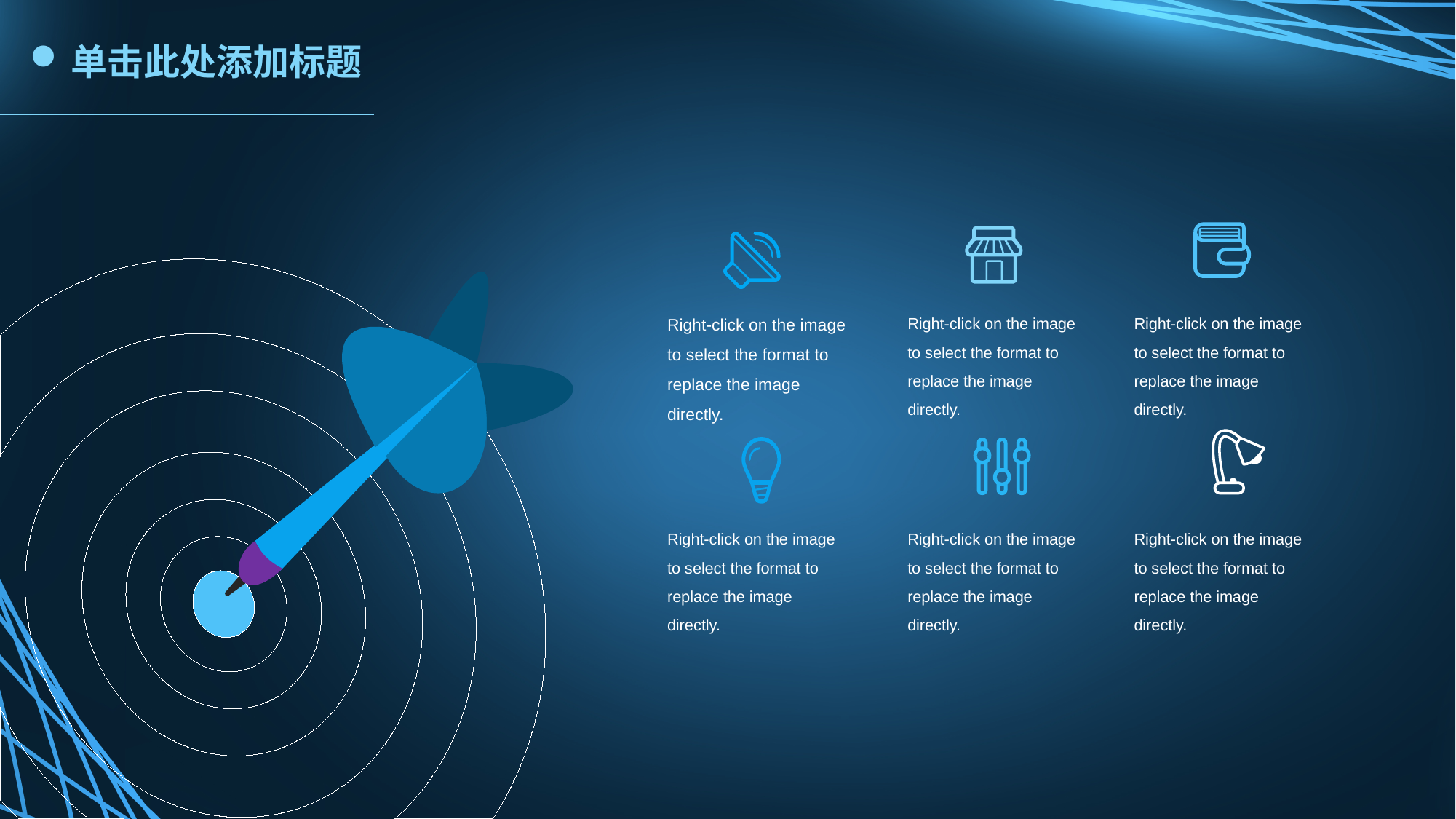

单击此处添加标题

Right-click on the image to select the format to replace the image directly.
Right-click on the image to select the format to replace the image directly.
Right-click on the image to select the format to replace the image directly.

Right-click on the image to select the format to replace the image directly.
Right-click on the image to select the format to replace the image directly.
Right-click on the image to select the format to replace the image directly.